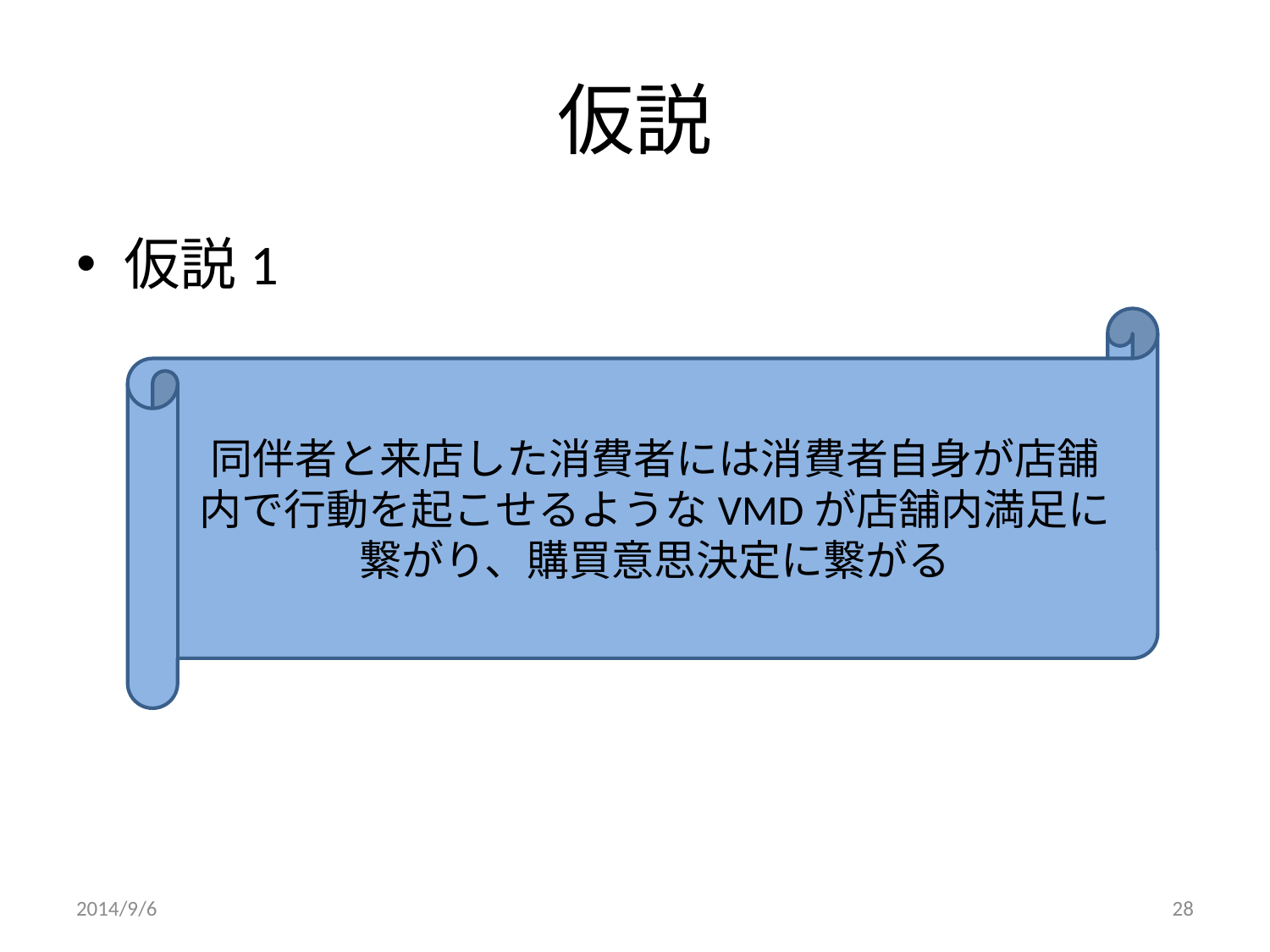

# 仮説
仮説1
同伴者と来店した消費者には消費者自身が店舗内で行動を起こせるようなVMDが店舗内満足に繋がり、購買意思決定に繋がる
2014/9/6
28